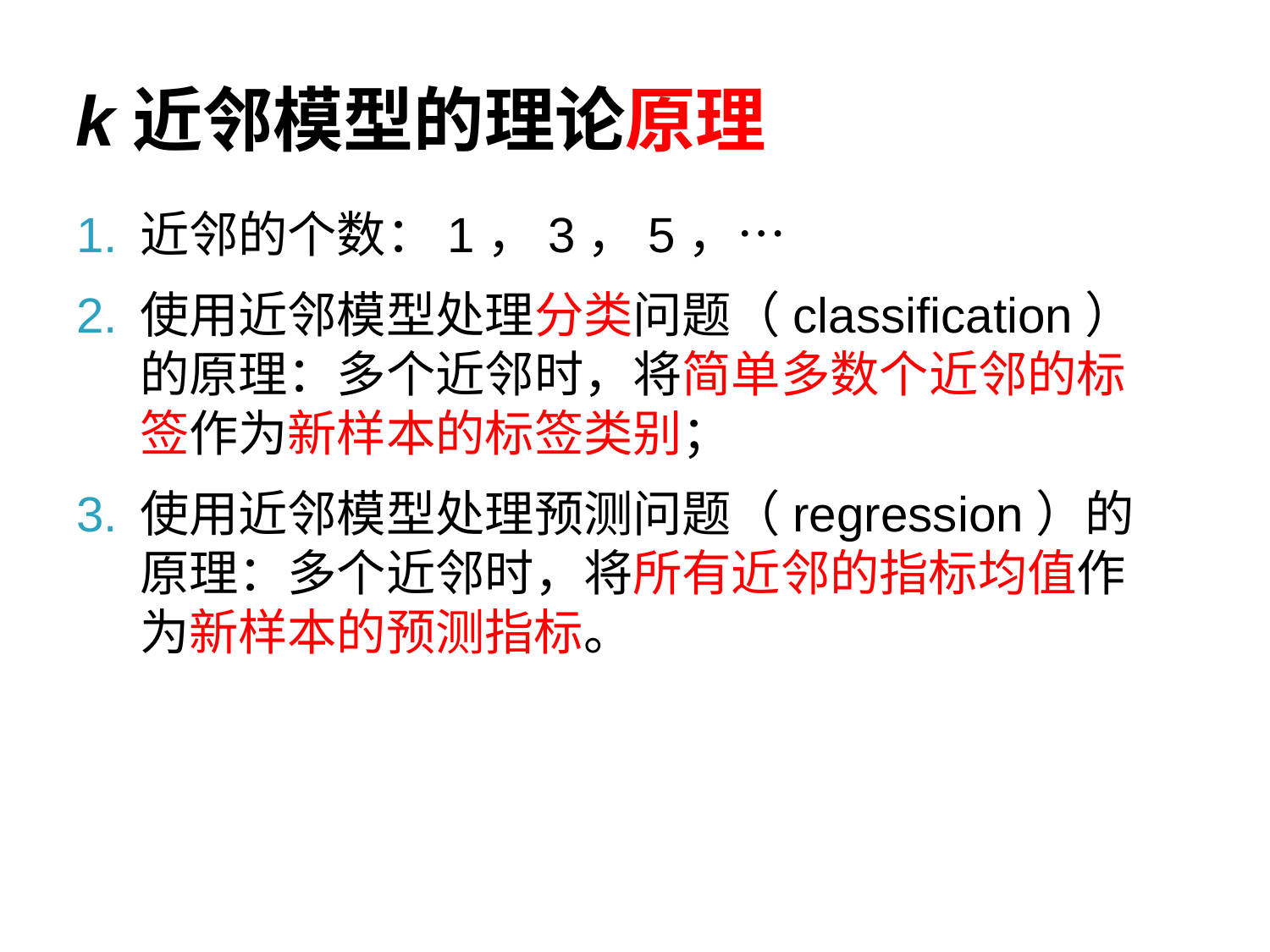

# k近邻模型的理论原理
近邻的个数：1，3，5，…
使用近邻模型处理分类问题（classification）的原理：多个近邻时，将简单多数个近邻的标签作为新样本的标签类别；
使用近邻模型处理预测问题（regression）的原理：多个近邻时，将所有近邻的指标均值作为新样本的预测指标。